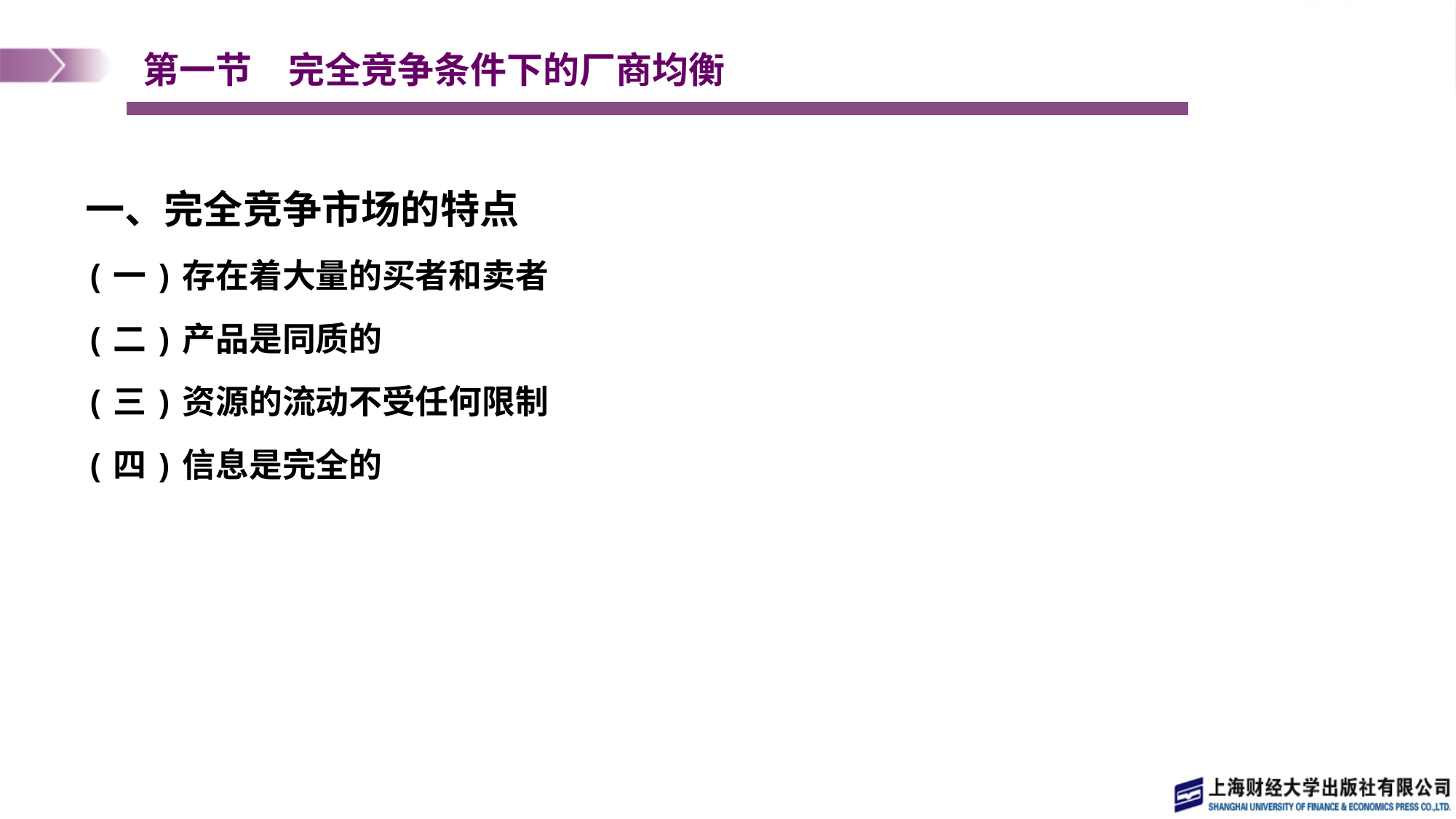

# 第一节　完全竞争条件下的厂商均衡
一、完全竞争市场的特点
(一)存在着大量的买者和卖者
(二)产品是同质的
(三)资源的流动不受任何限制
(四)信息是完全的